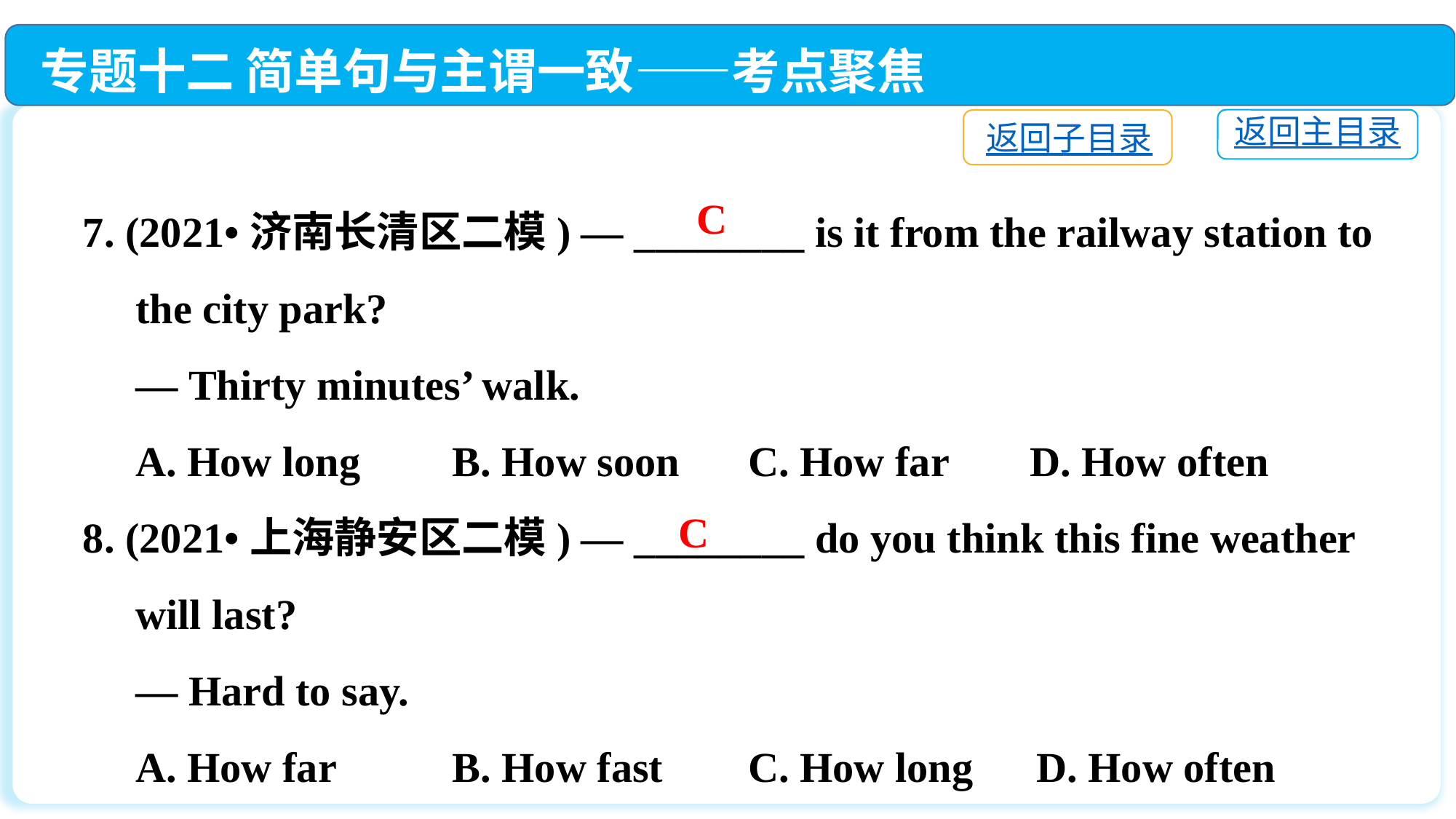

专题十二 简单句与主谓一致——考点聚焦

返回主目录

返回子目录
7. (2021•济南长清区二模) — ________ is it from the railway station to
     the city park?
     — Thirty minutes’ walk.
     A. How long	    B. How soon	 C. How far	       D. How often
8. (2021•上海静安区二模) — ________ do you think this fine weather
     will last?
     — Hard to say.
     A. How far	    B. How fast	 C. How long      D. How often
C
C